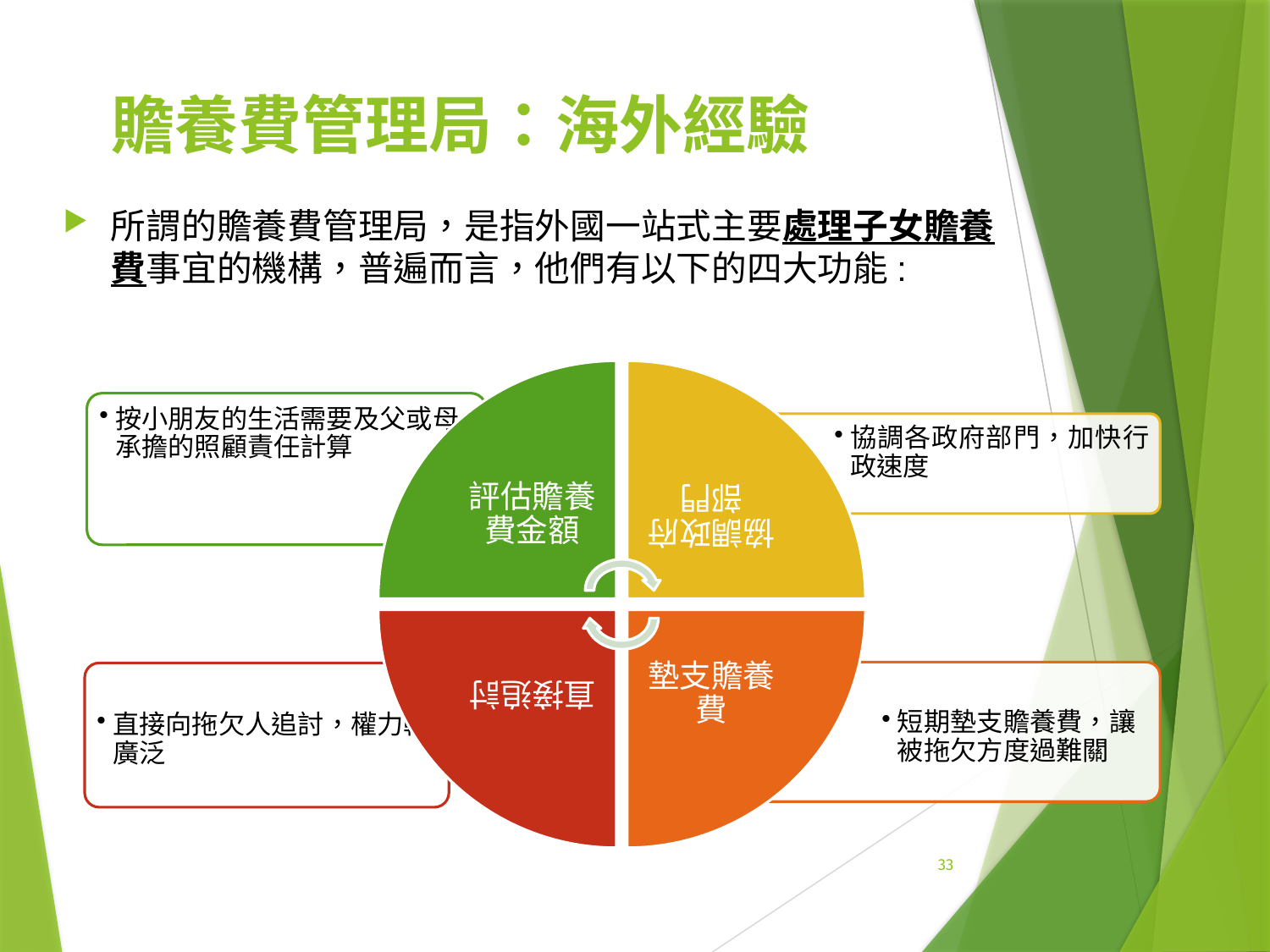

贍養費管理局：海外經驗
所謂的贍養費管理局，是指外國一站式主要處理子女贍養費事宜的機構，普遍而言，他們有以下的四大功能:

短期墊支贍養費，讓被拖欠方度過難關
直接向拖欠人追討，權力較廣泛
協調各政府部門，加快行政速度
按小朋友的生活需要及父或母承擔的照顧責任計算
評估贍養費金額
協調政府部門
墊支贍養費
直接追討
33